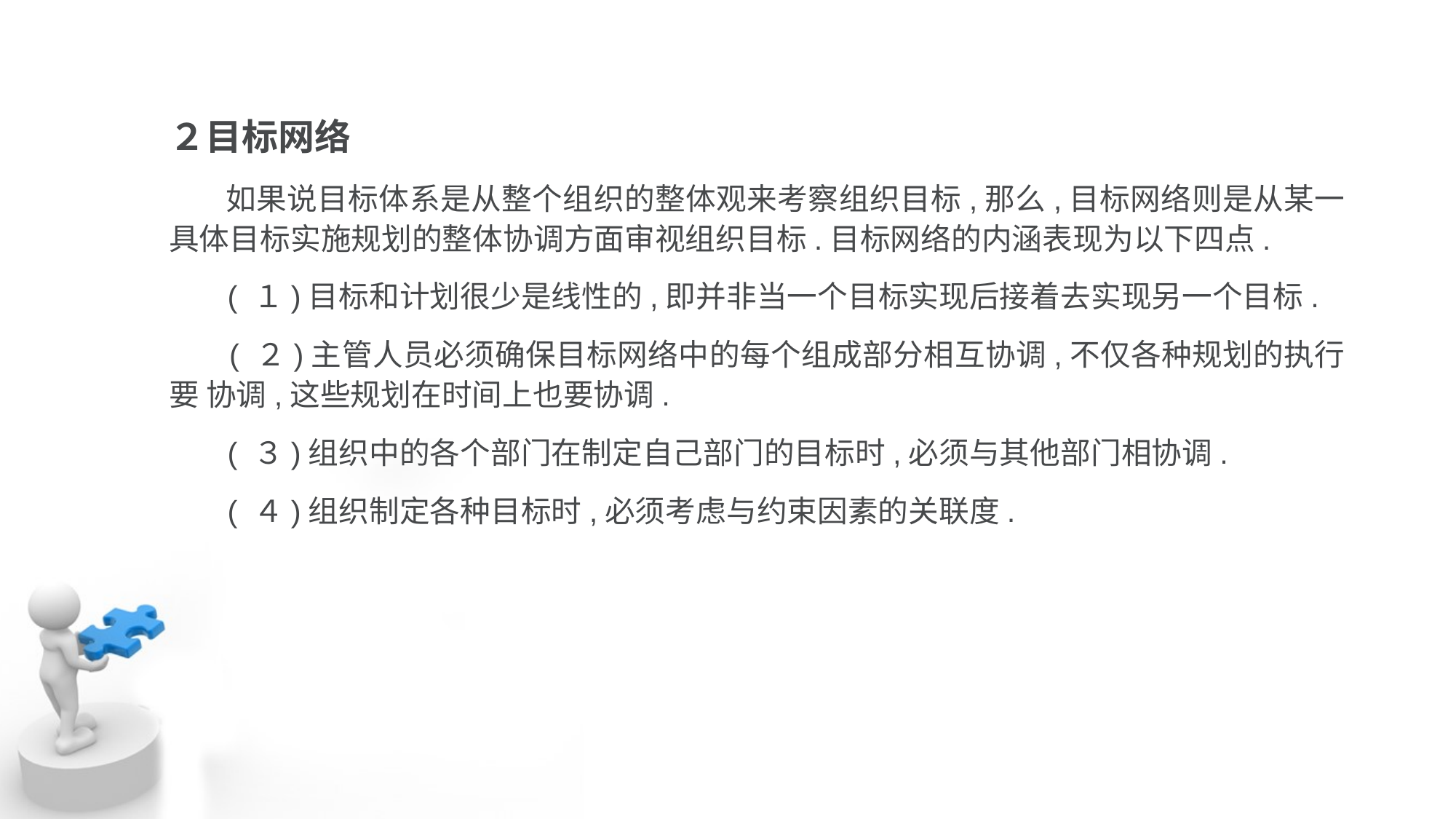

２目标网络
       如果说目标体系是从整个组织的整体观来考察组织目标,那么,目标网络则是从某一 具体目标实施规划的整体协调方面审视组织目标.目标网络的内涵表现为以下四点.
       ( １)目标和计划很少是线性的,即并非当一个目标实现后接着去实现另一个目标.
       ( ２)主管人员必须确保目标网络中的每个组成部分相互协调,不仅各种规划的执行要 协调,这些规划在时间上也要协调.
       ( ３)组织中的各个部门在制定自己部门的目标时,必须与其他部门相协调.
       ( ４)组织制定各种目标时,必须考虑与约束因素的关联度.